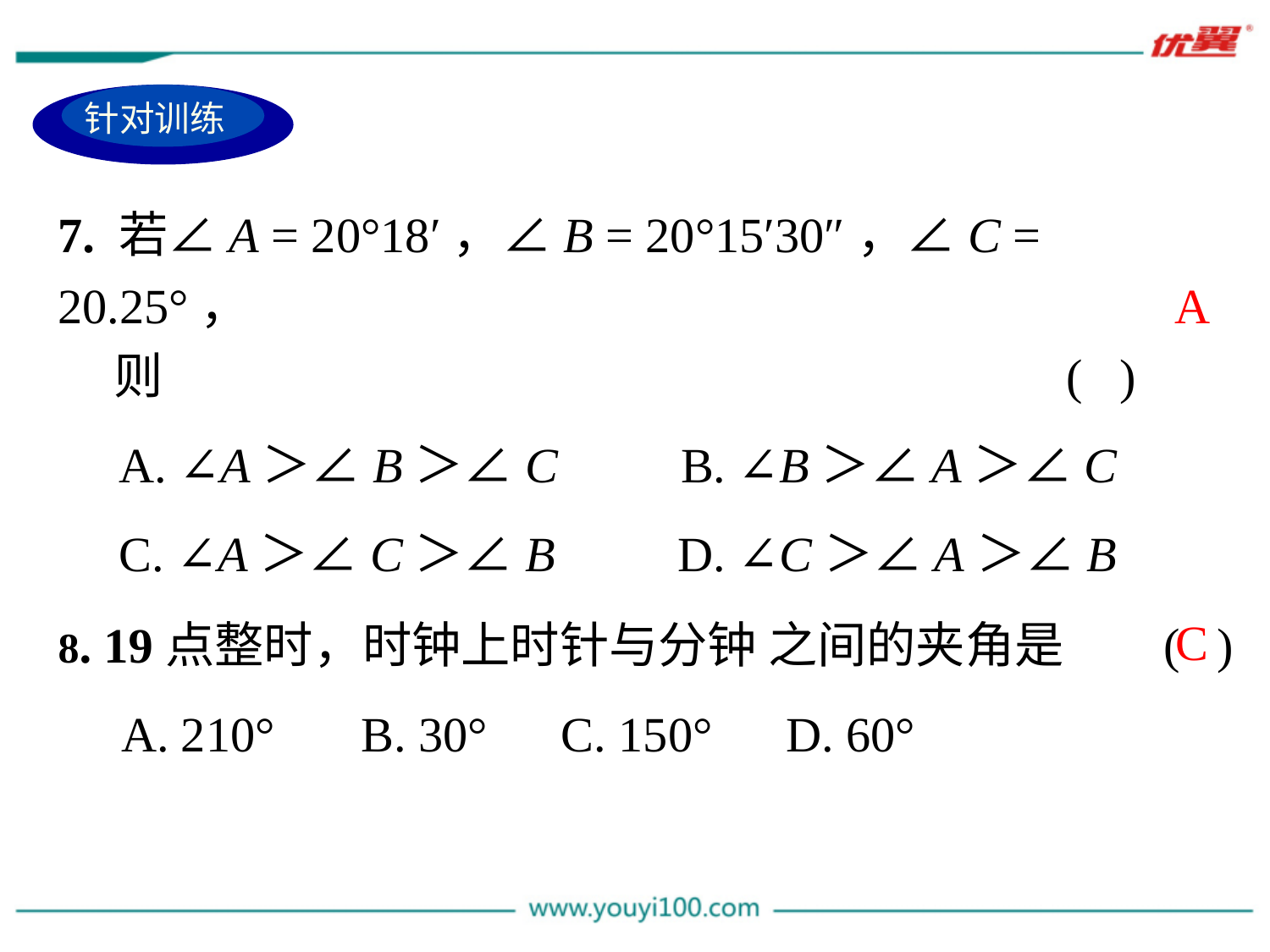

针对训练
7. 若∠A = 20°18′，∠B = 20°15′30″，∠C = 20.25°，
    则                                                                                 (   )
     A. ∠A＞∠B＞∠C          B. ∠B＞∠A＞∠C
     C. ∠A＞∠C＞∠B          D. ∠C＞∠A＞∠B
A
 8. 19点整时，时钟上时针与分钟 之间的夹角是        (   )
      A. 210°       B. 30°      C. 150°      D. 60°
C